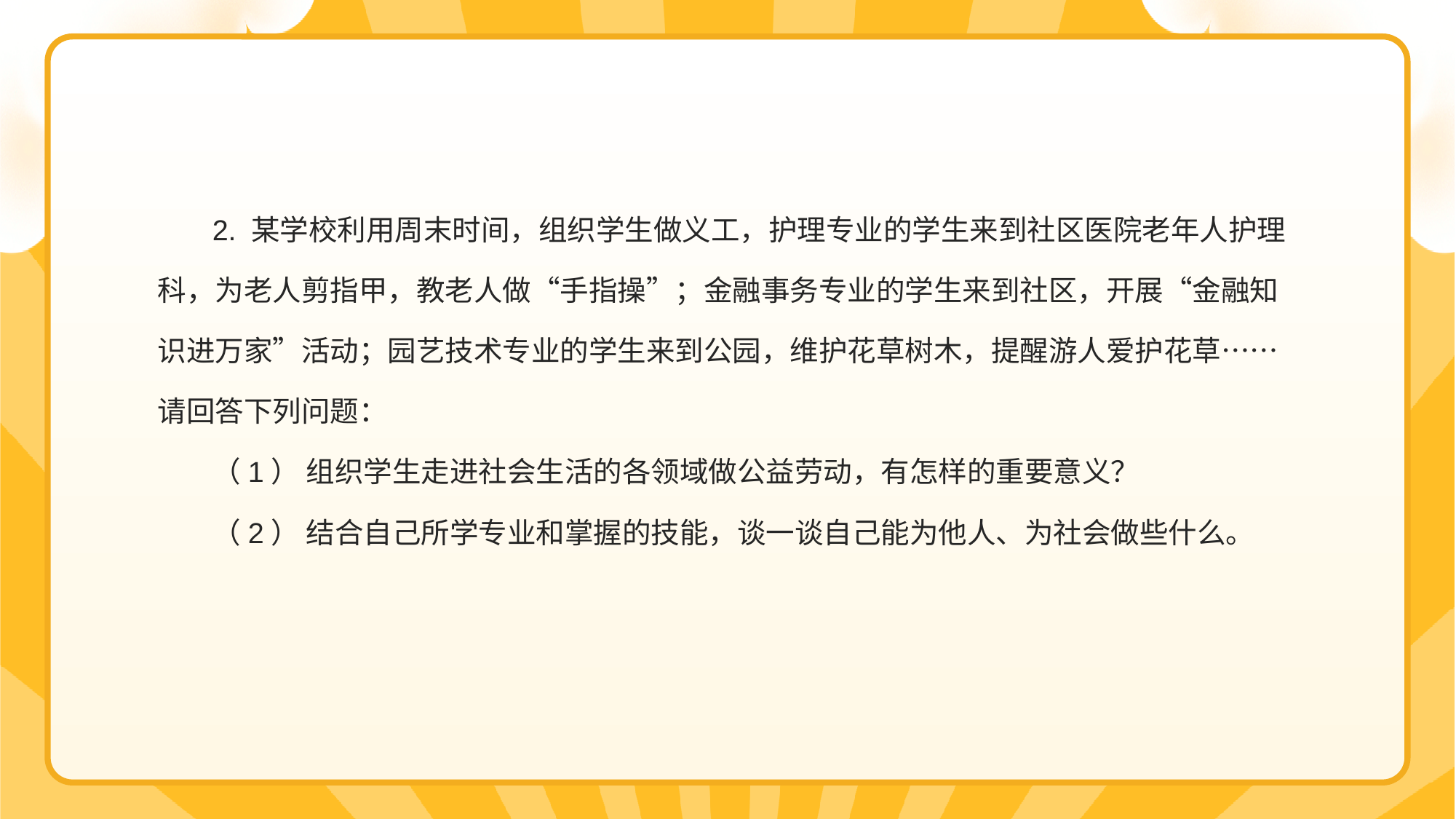

2. 某学校利用周末时间，组织学生做义工，护理专业的学生来到社区医院老年人护理科，为老人剪指甲，教老人做“手指操”；金融事务专业的学生来到社区，开展“金融知识进万家”活动；园艺技术专业的学生来到公园，维护花草树木，提醒游人爱护花草……请回答下列问题：
（1） 组织学生走进社会生活的各领域做公益劳动，有怎样的重要意义？
（2） 结合自己所学专业和掌握的技能，谈一谈自己能为他人、为社会做些什么。